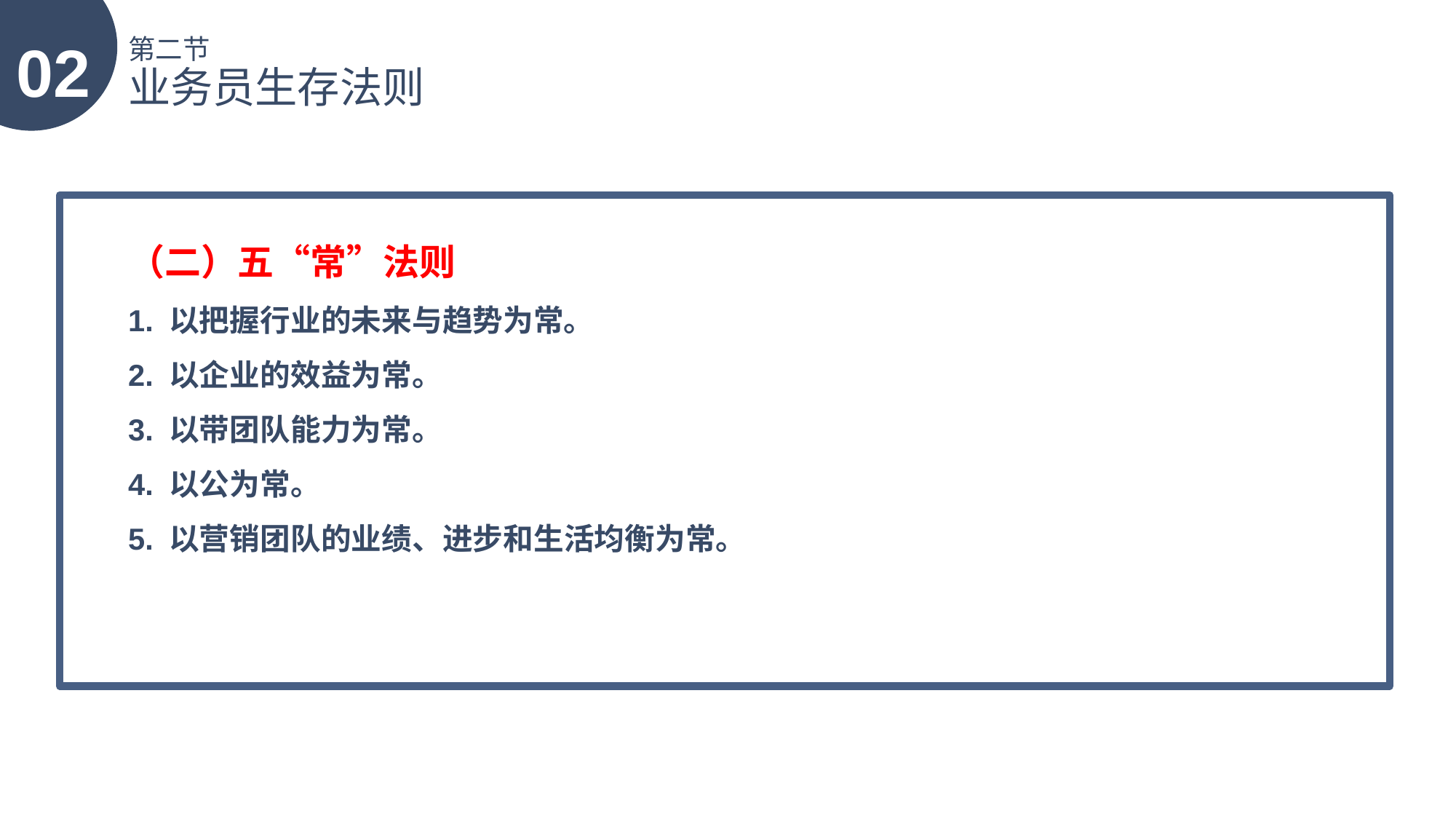

02
第二节
业务员生存法则

（二）五“常”法则
1. 以把握行业的未来与趋势为常。
2. 以企业的效益为常。
3. 以带团队能力为常。
4. 以公为常。
5. 以营销团队的业绩、进步和生活均衡为常。